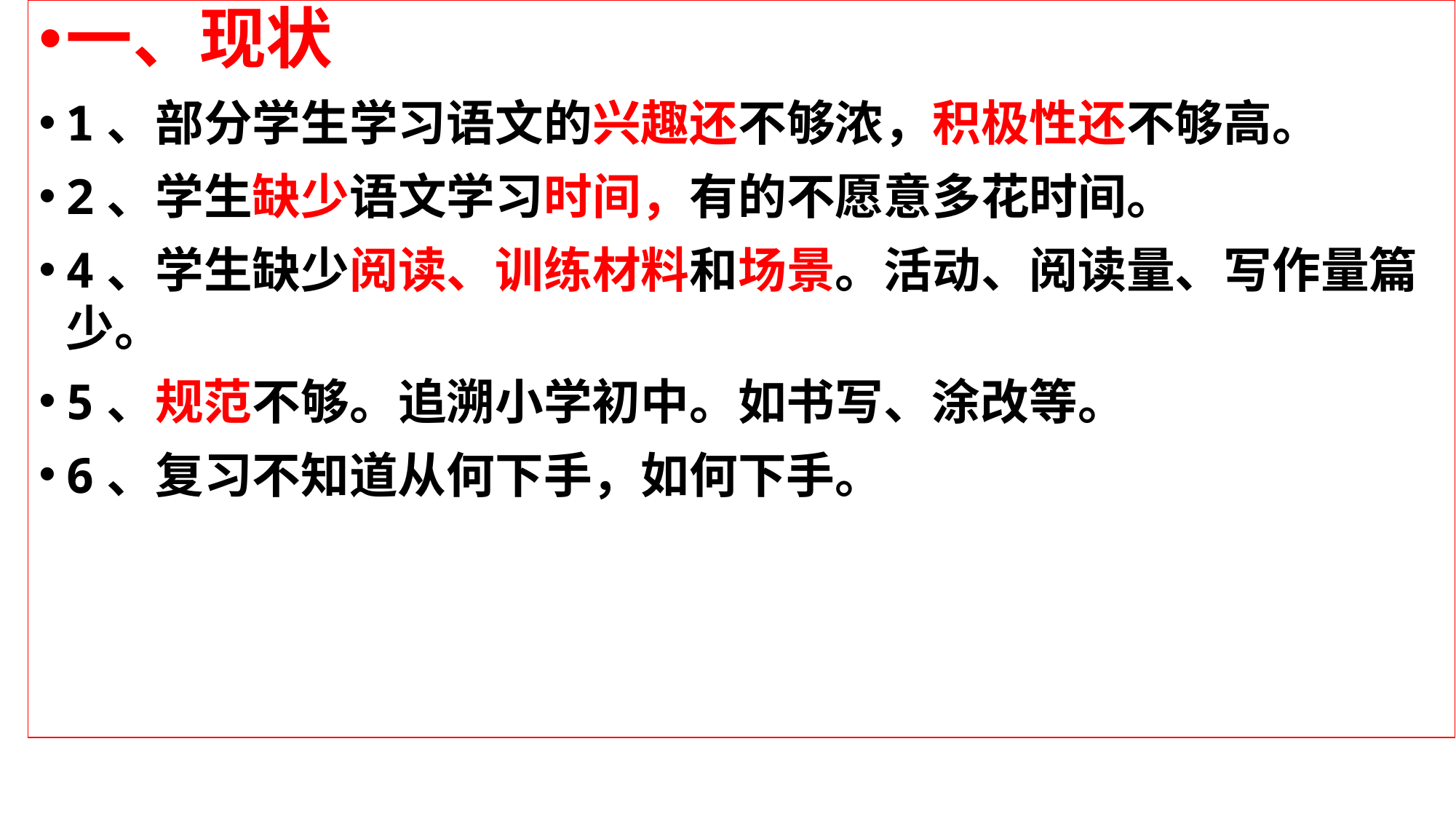

一、现状
1、部分学生学习语文的兴趣还不够浓，积极性还不够高。
2、学生缺少语文学习时间，有的不愿意多花时间。
4、学生缺少阅读、训练材料和场景。活动、阅读量、写作量篇少。
5、规范不够。追溯小学初中。如书写、涂改等。
6、复习不知道从何下手，如何下手。